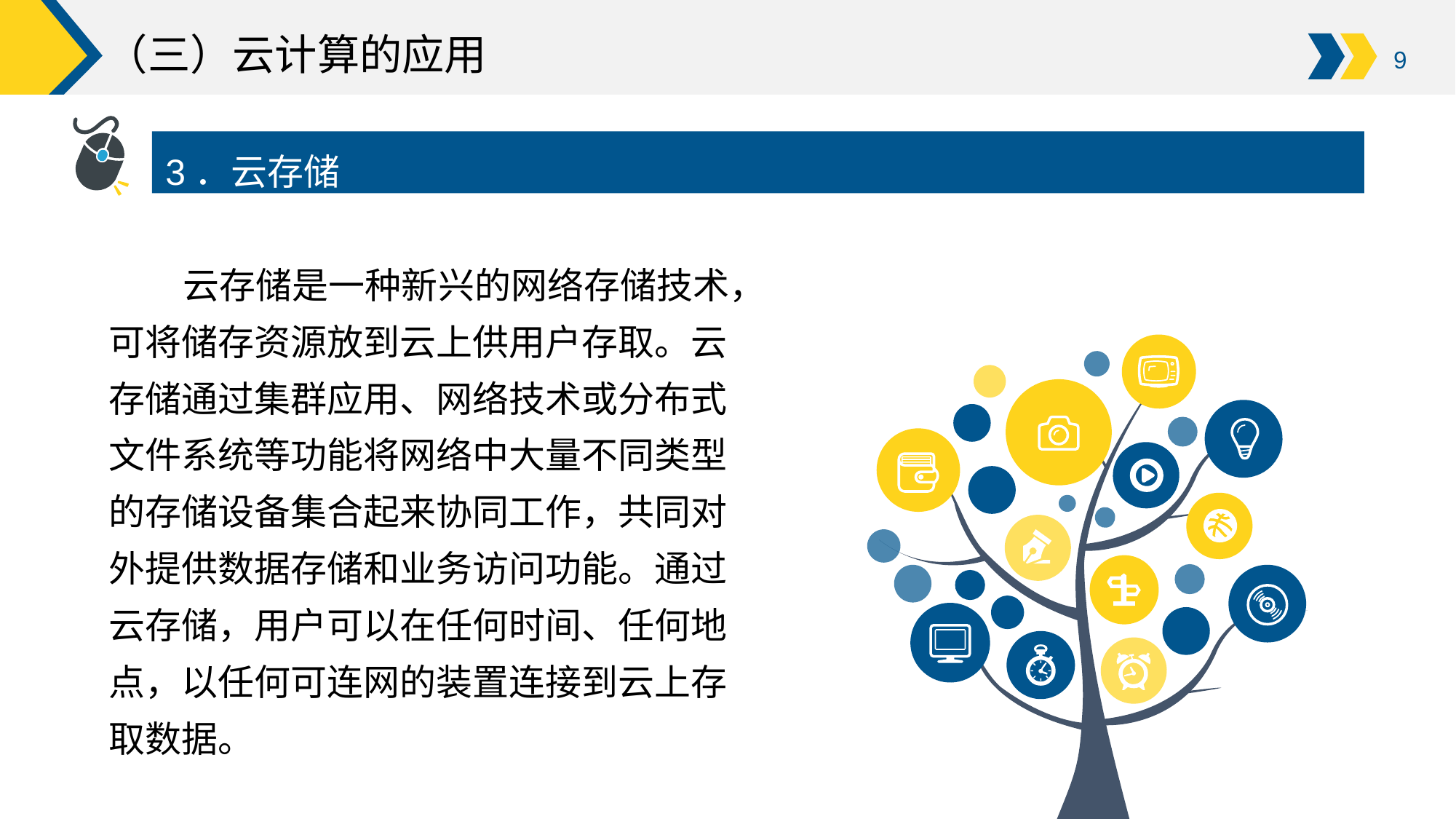

# （三）云计算的应用

3．云存储

云存储是一种新兴的网络存储技术，可将储存资源放到云上供用户存取。云存储通过集群应用、网络技术或分布式文件系统等功能将网络中大量不同类型的存储设备集合起来协同工作，共同对外提供数据存储和业务访问功能。通过云存储，用户可以在任何时间、任何地点，以任何可连网的装置连接到云上存取数据。